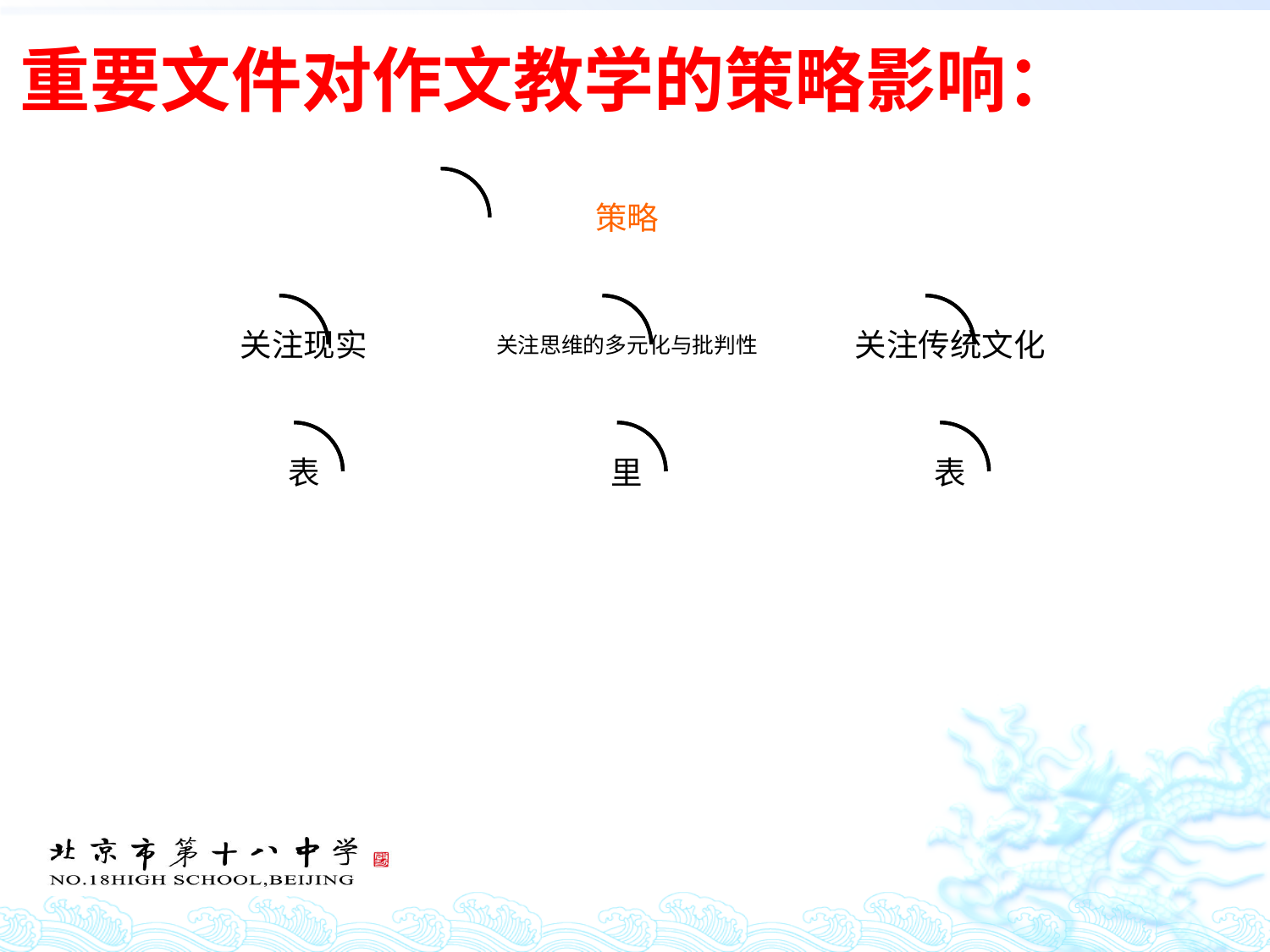

重要文件对作文教学的策略影响：
策略
关注现实
关注思维的多元化与批判性
关注传统文化
里
表
表